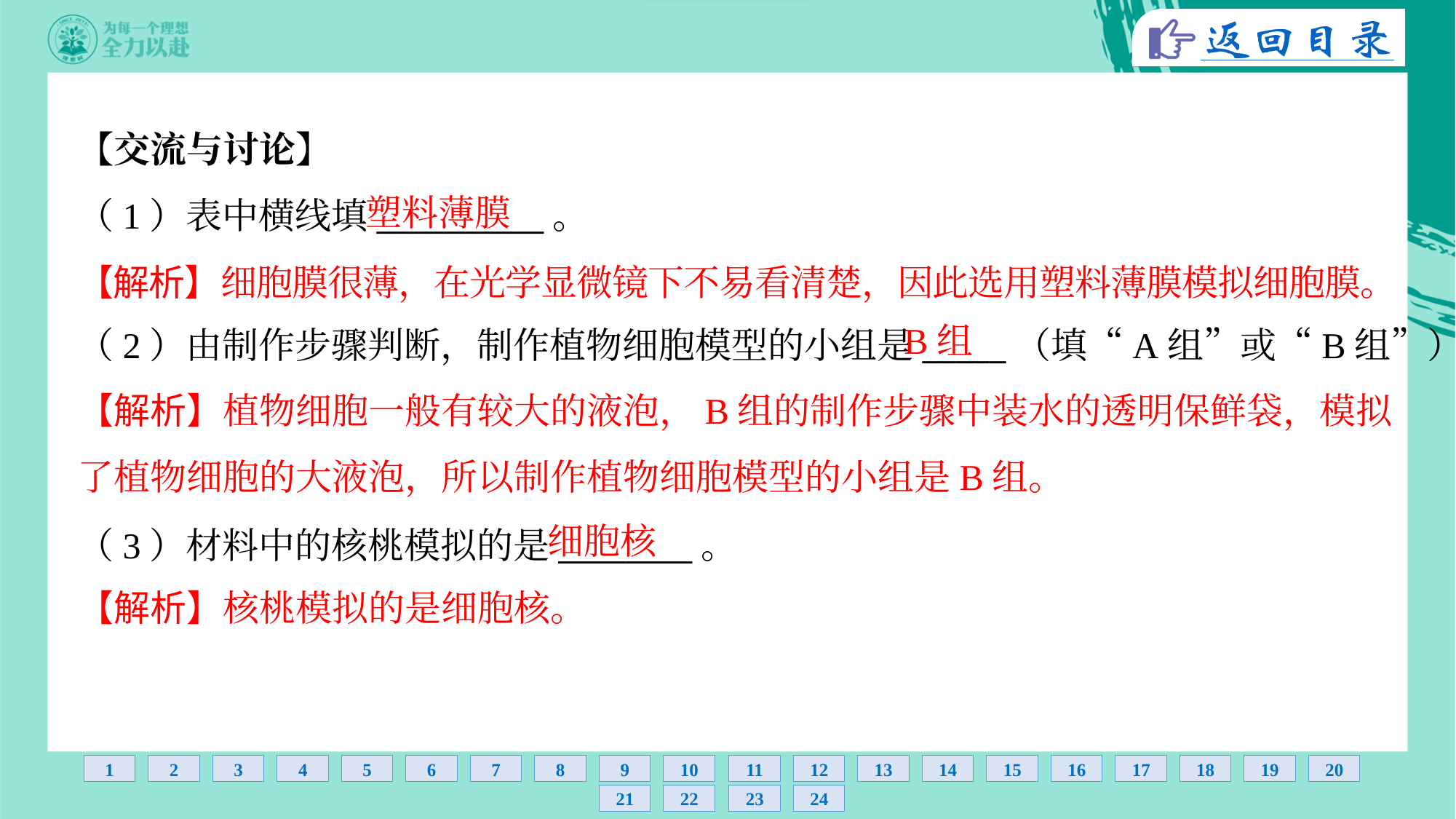

【交流与讨论】
（1）表中横线填__________。
塑料薄膜
【解析】细胞膜很薄，在光学显微镜下不易看清楚，因此选用塑料薄膜模拟细胞膜。
B组
（2）由制作步骤判断，制作植物细胞模型的小组是_____（填“A组”或“B组”）。
【解析】植物细胞一般有较大的液泡，B组的制作步骤中装水的透明保鲜袋，模拟
了植物细胞的大液泡，所以制作植物细胞模型的小组是B组。
细胞核
（3）材料中的核桃模拟的是________。
【解析】核桃模拟的是细胞核。